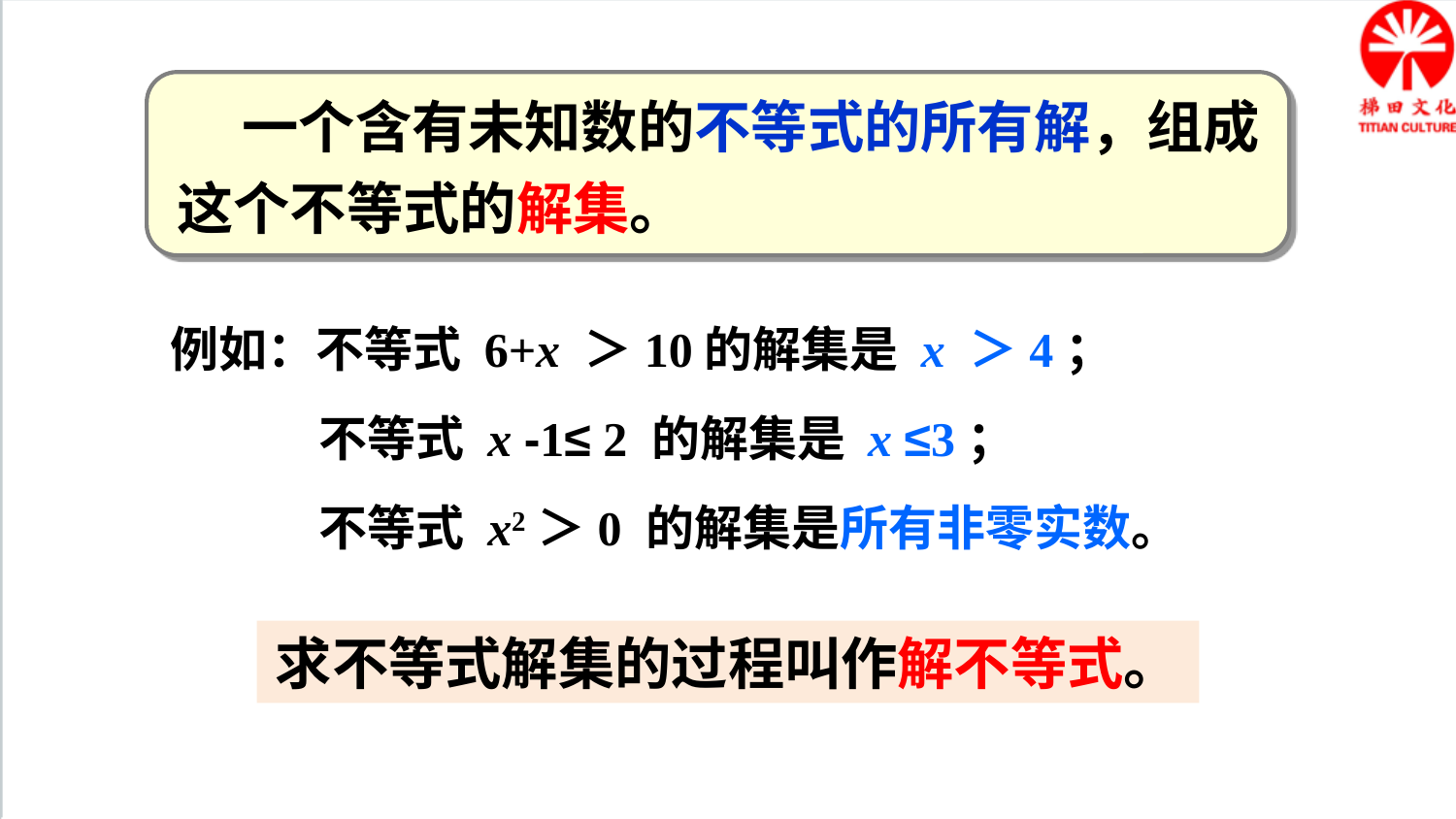

一个含有未知数的不等式的所有解，组成这个不等式的解集。

例如：不等式 6+x ＞10的解集是 x ＞4；
不等式 x -1≤ 2 的解集是 x ≤3；
不等式 x2＞0 的解集是所有非零实数。
求不等式解集的过程叫作解不等式。